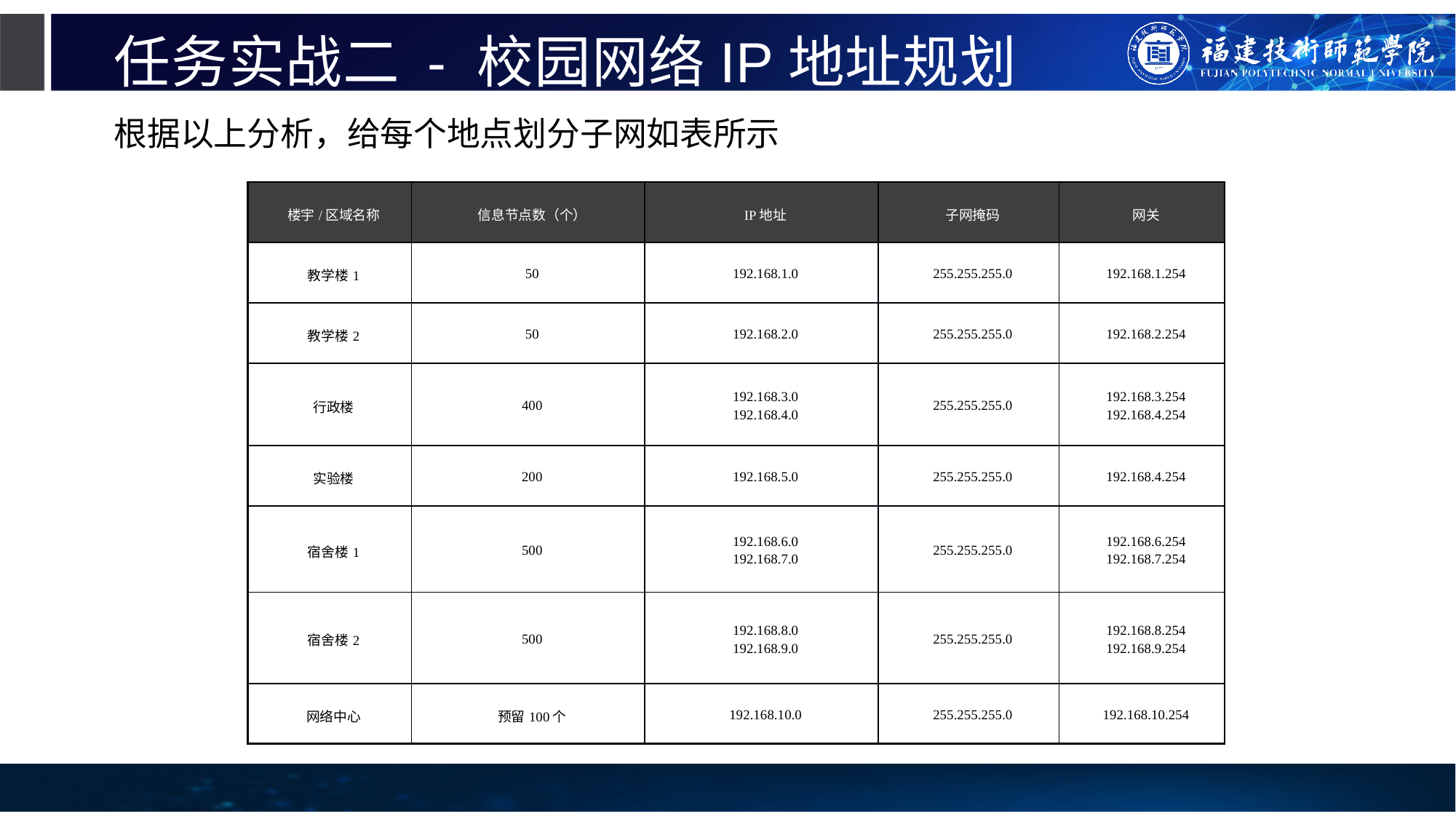

# 任务实战二 - 校园网络IP地址规划
根据以上分析，给每个地点划分子网如表所示

| 楼宇/区域名称 | 信息节点数（个） | IP地址 | 子网掩码 | 网关 |
| --- | --- | --- | --- | --- |
| 教学楼1 | 50 | 192.168.1.0 | 255.255.255.0 | 192.168.1.254 |
| 教学楼2 | 50 | 192.168.2.0 | 255.255.255.0 | 192.168.2.254 |
| 行政楼 | 400 | 192.168.3.0 192.168.4.0 | 255.255.255.0 | 192.168.3.254 192.168.4.254 |
| 实验楼 | 200 | 192.168.5.0 | 255.255.255.0 | 192.168.4.254 |
| 宿舍楼1 | 500 | 192.168.6.0 192.168.7.0 | 255.255.255.0 | 192.168.6.254 192.168.7.254 |
| 宿舍楼2 | 500 | 192.168.8.0 192.168.9.0 | 255.255.255.0 | 192.168.8.254 192.168.9.254 |
| 网络中心 | 预留100个 | 192.168.10.0 | 255.255.255.0 | 192.168.10.254 |